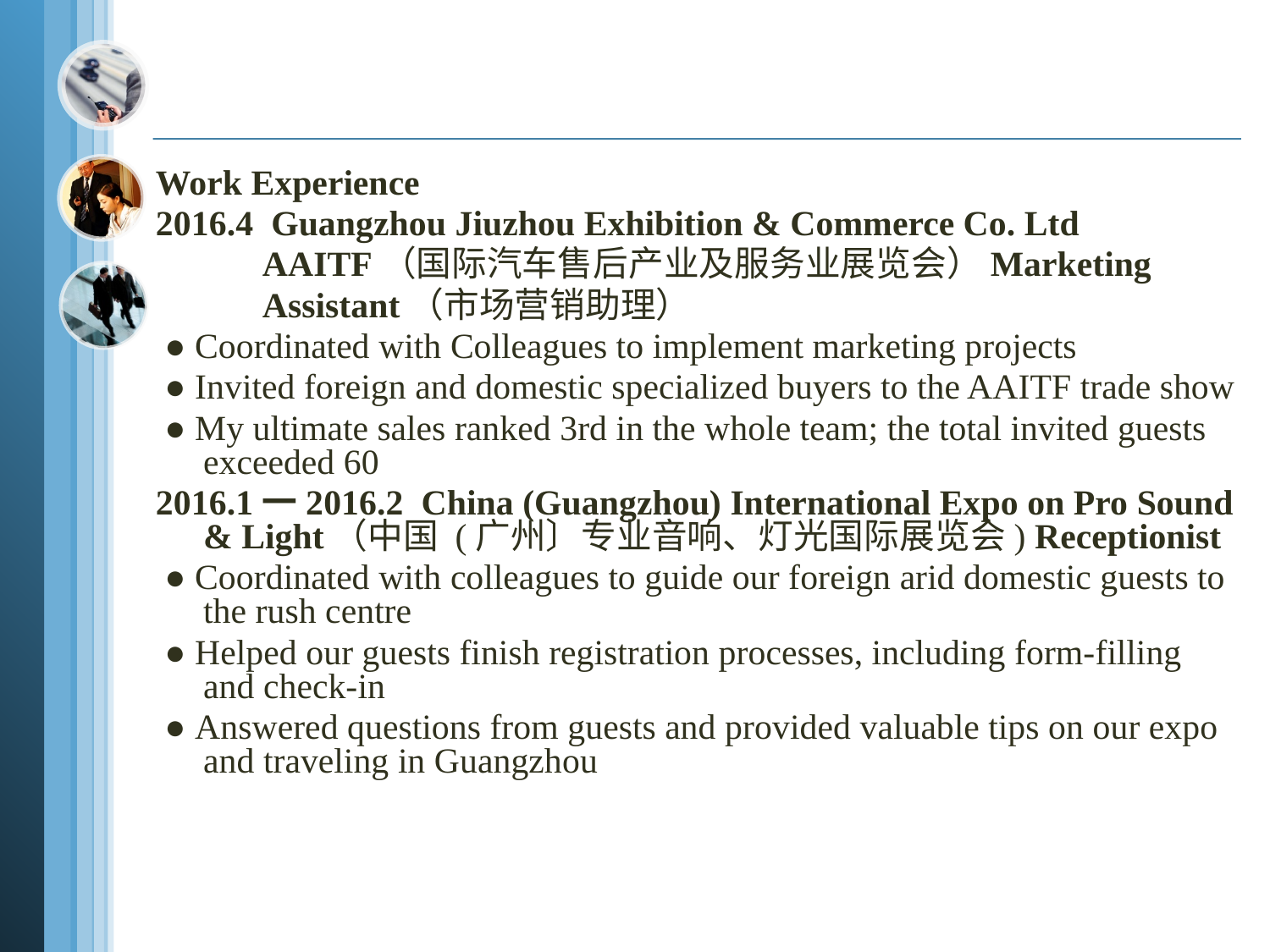

#
Work Experience
2016.4  Guangzhou Jiuzhou Exhibition & Commerce Co. Ltd
            AAITF（国际汽车售后产业及服务业展览会）Marketing
            Assistant（市场营销助理）
 ● Coordinated with Colleagues to implement marketing projects
 ● Invited foreign and domestic specialized buyers to the AAITF trade show
 ● My ultimate sales ranked 3rd in the whole team; the total invited guests exceeded 60
2016.1一2016.2  China (Guangzhou) International Expo on Pro Sound & Light（中国 (广州〕专业音响、灯光国际展览会) Receptionist
 ● Coordinated with colleagues to guide our foreign arid domestic guests to the rush centre
 ● Helped our guests finish registration processes, including form-filling and check-in
 ● Answered questions from guests and provided valuable tips on our expo and traveling in Guangzhou